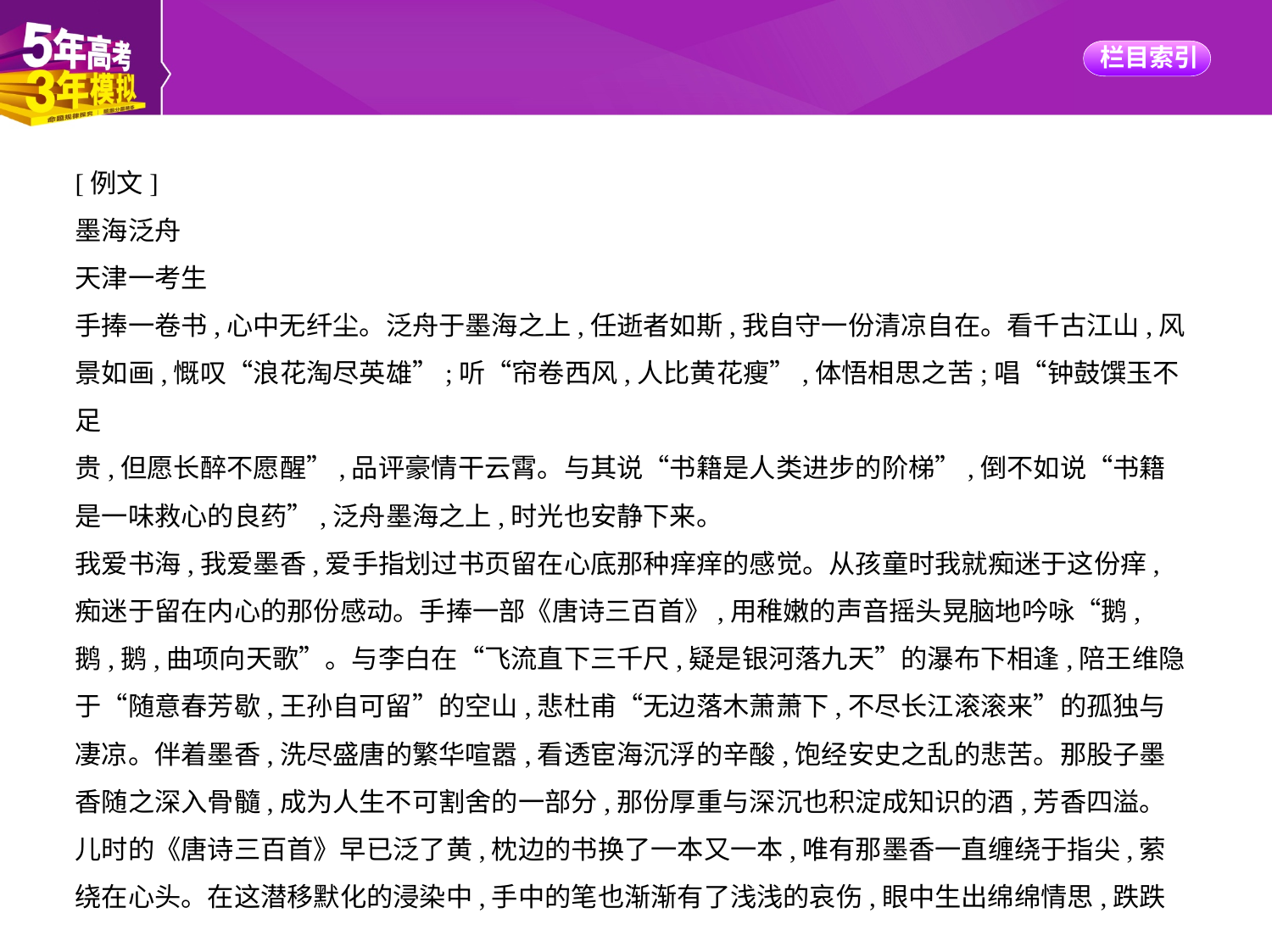

[例文]
墨海泛舟
天津一考生
手捧一卷书,心中无纤尘。泛舟于墨海之上,任逝者如斯,我自守一份清凉自在。看千古江山,风
景如画,慨叹“浪花淘尽英雄”;听“帘卷西风,人比黄花瘦”,体悟相思之苦;唱“钟鼓馔玉不足
贵,但愿长醉不愿醒”,品评豪情干云霄。与其说“书籍是人类进步的阶梯”,倒不如说“书籍
是一味救心的良药”,泛舟墨海之上,时光也安静下来。
我爱书海,我爱墨香,爱手指划过书页留在心底那种痒痒的感觉。从孩童时我就痴迷于这份痒,
痴迷于留在内心的那份感动。手捧一部《唐诗三百首》,用稚嫩的声音摇头晃脑地吟咏“鹅,
鹅,鹅,曲项向天歌”。与李白在“飞流直下三千尺,疑是银河落九天”的瀑布下相逢,陪王维隐
于“随意春芳歇,王孙自可留”的空山,悲杜甫“无边落木萧萧下,不尽长江滚滚来”的孤独与
凄凉。伴着墨香,洗尽盛唐的繁华喧嚣,看透宦海沉浮的辛酸,饱经安史之乱的悲苦。那股子墨
香随之深入骨髓,成为人生不可割舍的一部分,那份厚重与深沉也积淀成知识的酒,芳香四溢。
儿时的《唐诗三百首》早已泛了黄,枕边的书换了一本又一本,唯有那墨香一直缠绕于指尖,萦
绕在心头。在这潜移默化的浸染中,手中的笔也渐渐有了浅浅的哀伤,眼中生出绵绵情思,跌跌